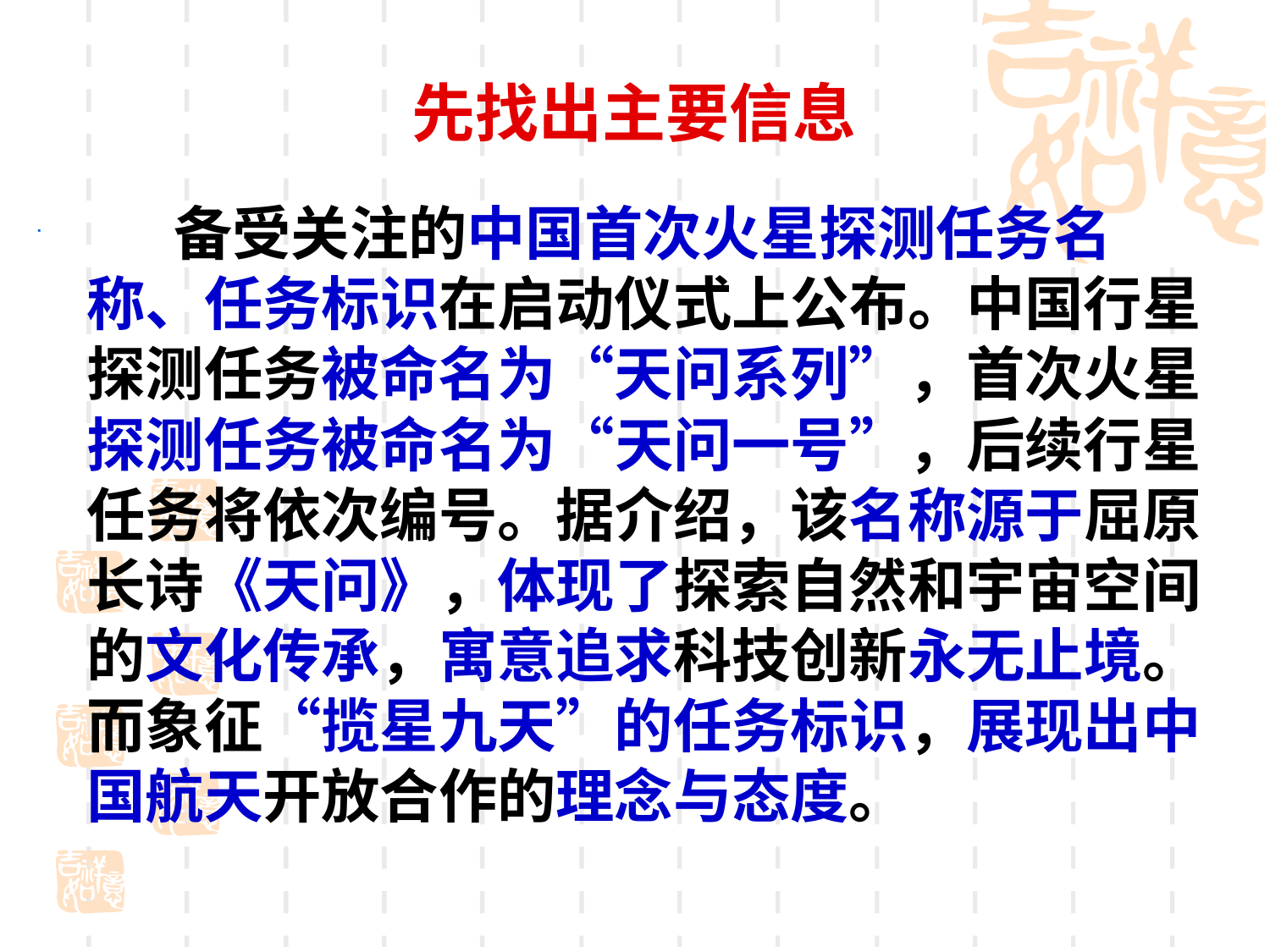

# 先找出主要信息
                    备受关注的中国首次火星探测任务名称、任务标识在启动仪式上公布。中国行星探测任务被命名为“天问系列”，首次火星探测任务被命名为“天问一号”，后续行星任务将依次编号。据介绍，该名称源于屈原长诗《天问》，体现了探索自然和宇宙空间的文化传承，寓意追求科技创新永无止境。而象征“揽星九天”的任务标识，展现出中国航天开放合作的理念与态度。